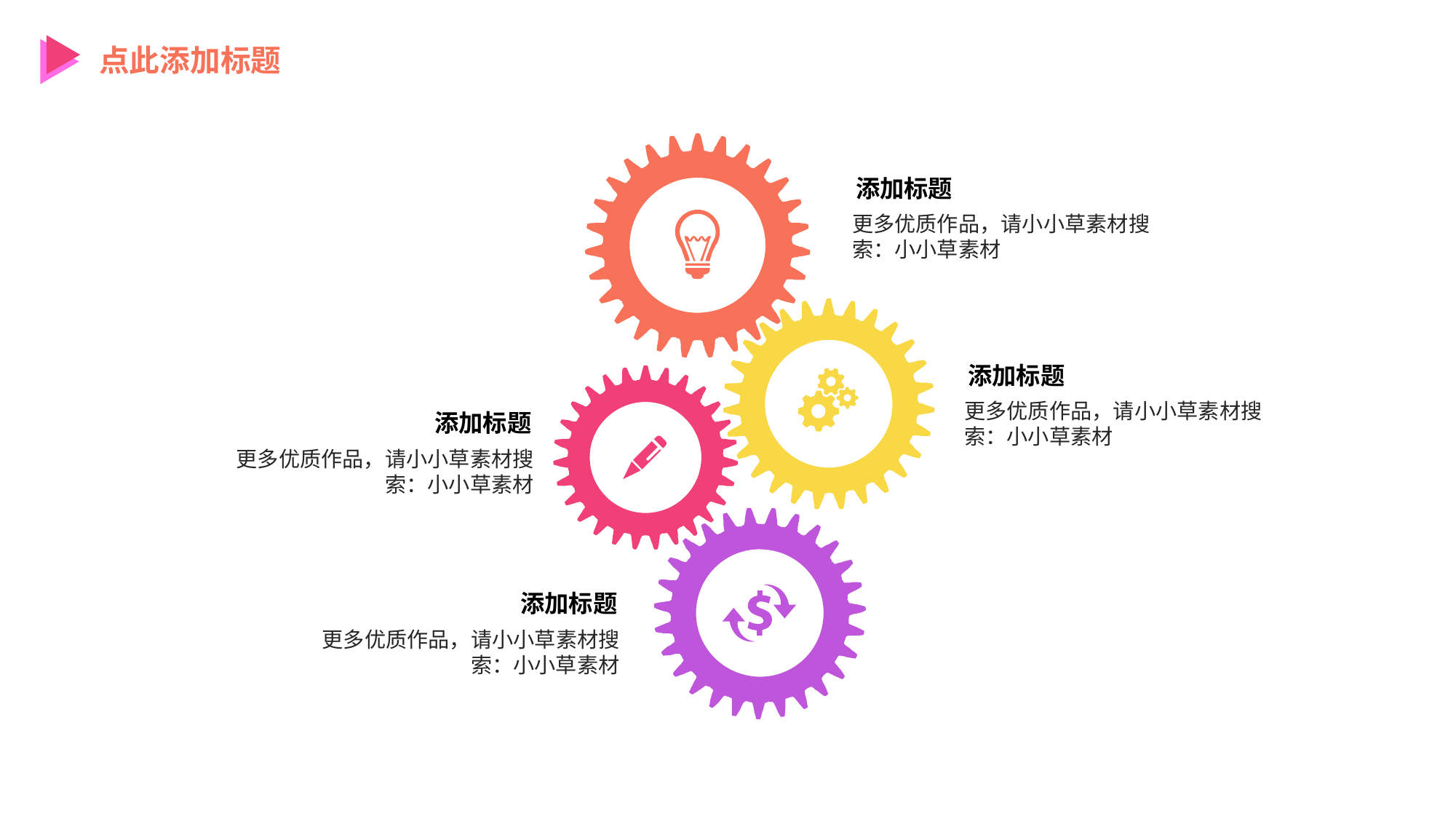

点此添加标题

添加标题
更多优质作品，请小小草素材搜索：小小草素材

添加标题
更多优质作品，请小小草素材搜索：小小草素材

添加标题
更多优质作品，请小小草素材搜索：小小草素材

添加标题
更多优质作品，请小小草素材搜索：小小草素材